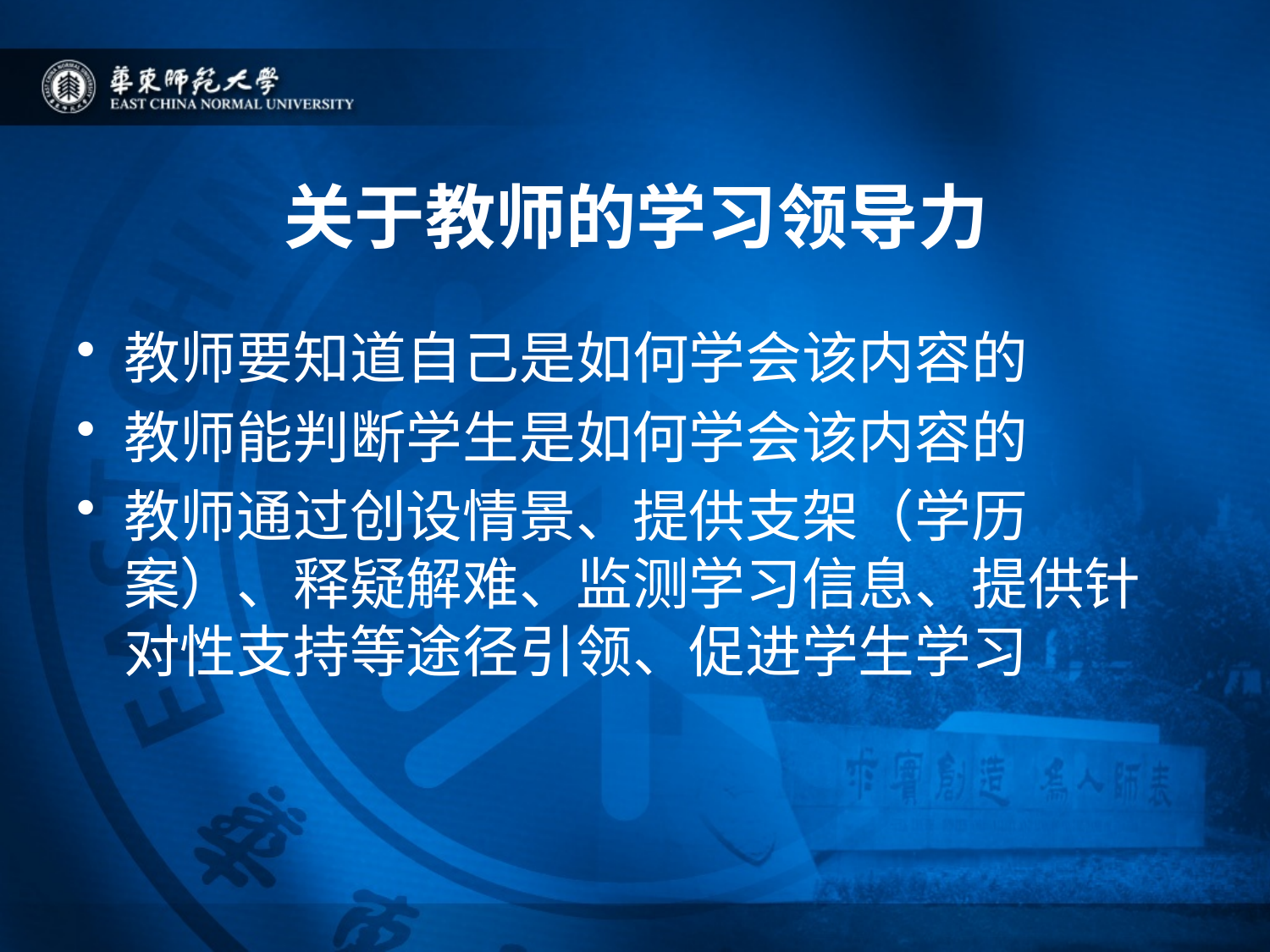

# 关于教师的学习领导力
教师要知道自己是如何学会该内容的
教师能判断学生是如何学会该内容的
教师通过创设情景、提供支架（学历案）、释疑解难、监测学习信息、提供针对性支持等途径引领、促进学生学习